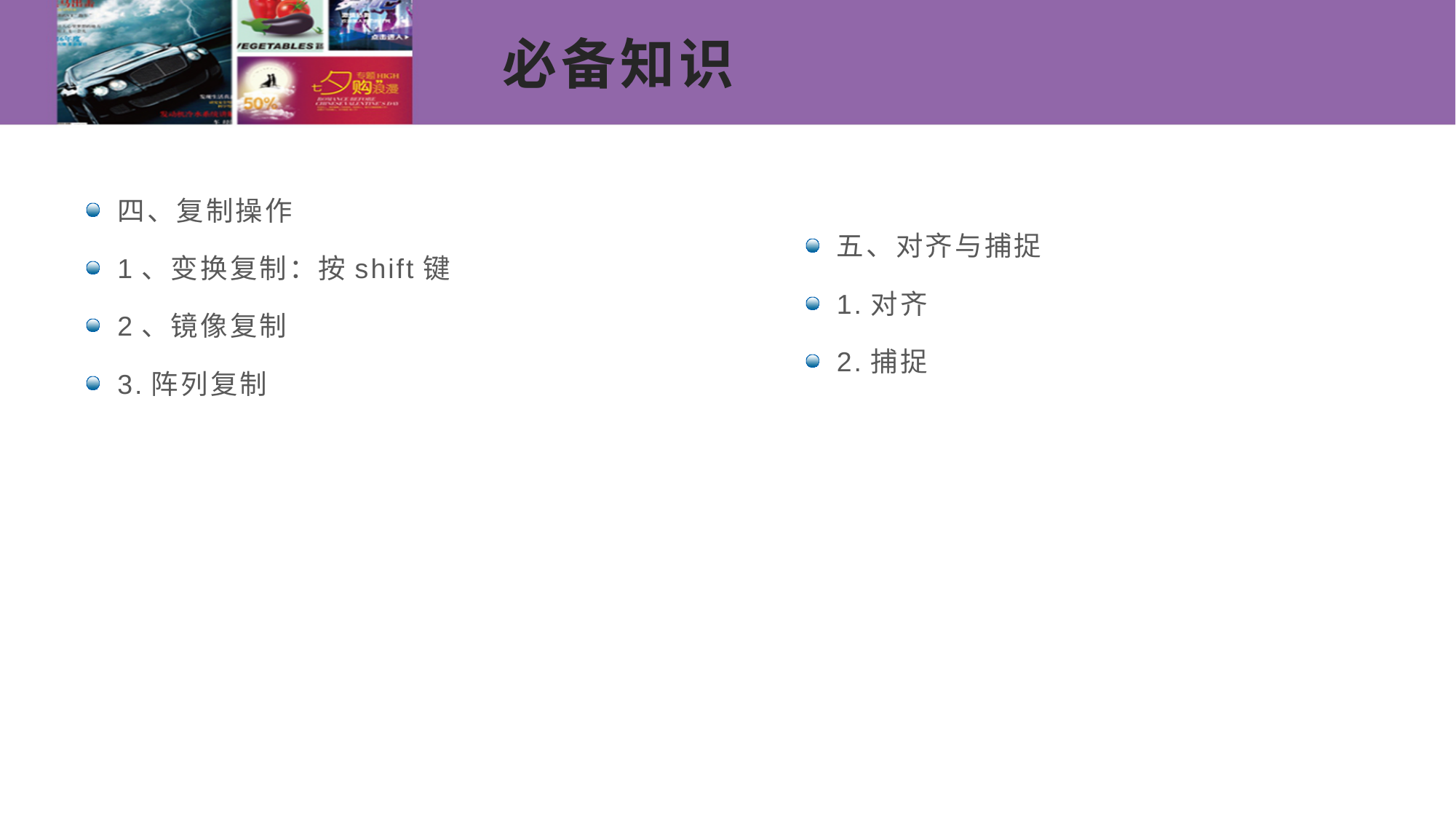

# 必备知识
四、复制操作
1、变换复制：按shift键
2、镜像复制
3.阵列复制

五、对齐与捕捉
1.对齐
2.捕捉